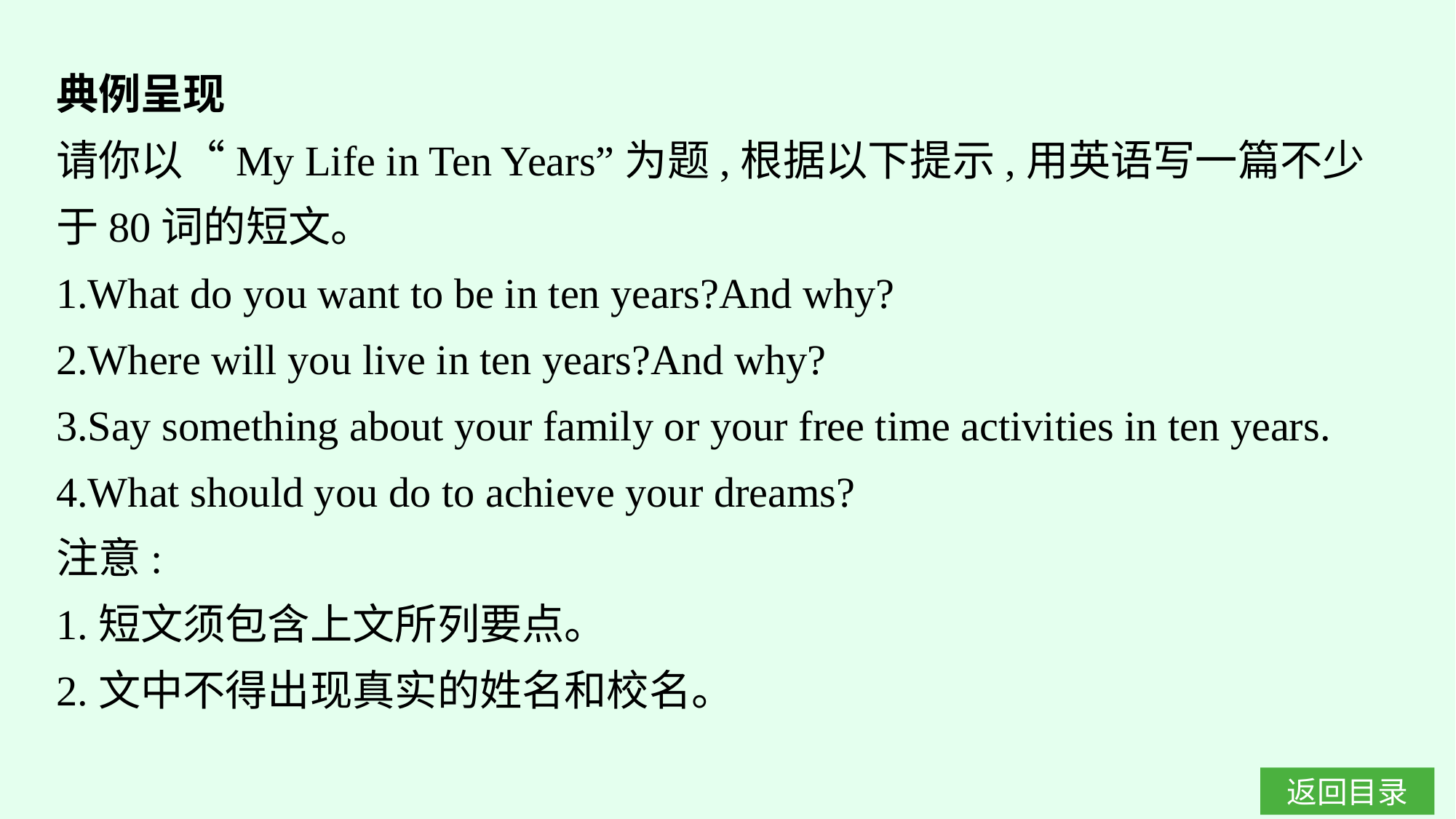

典例呈现
请你以“My Life in Ten Years”为题,根据以下提示,用英语写一篇不少于80词的短文。
1.What do you want to be in ten years?And why?
2.Where will you live in ten years?And why?
3.Say something about your family or your free time activities in ten years.
4.What should you do to achieve your dreams?
注意:
1.短文须包含上文所列要点。
2.文中不得出现真实的姓名和校名。